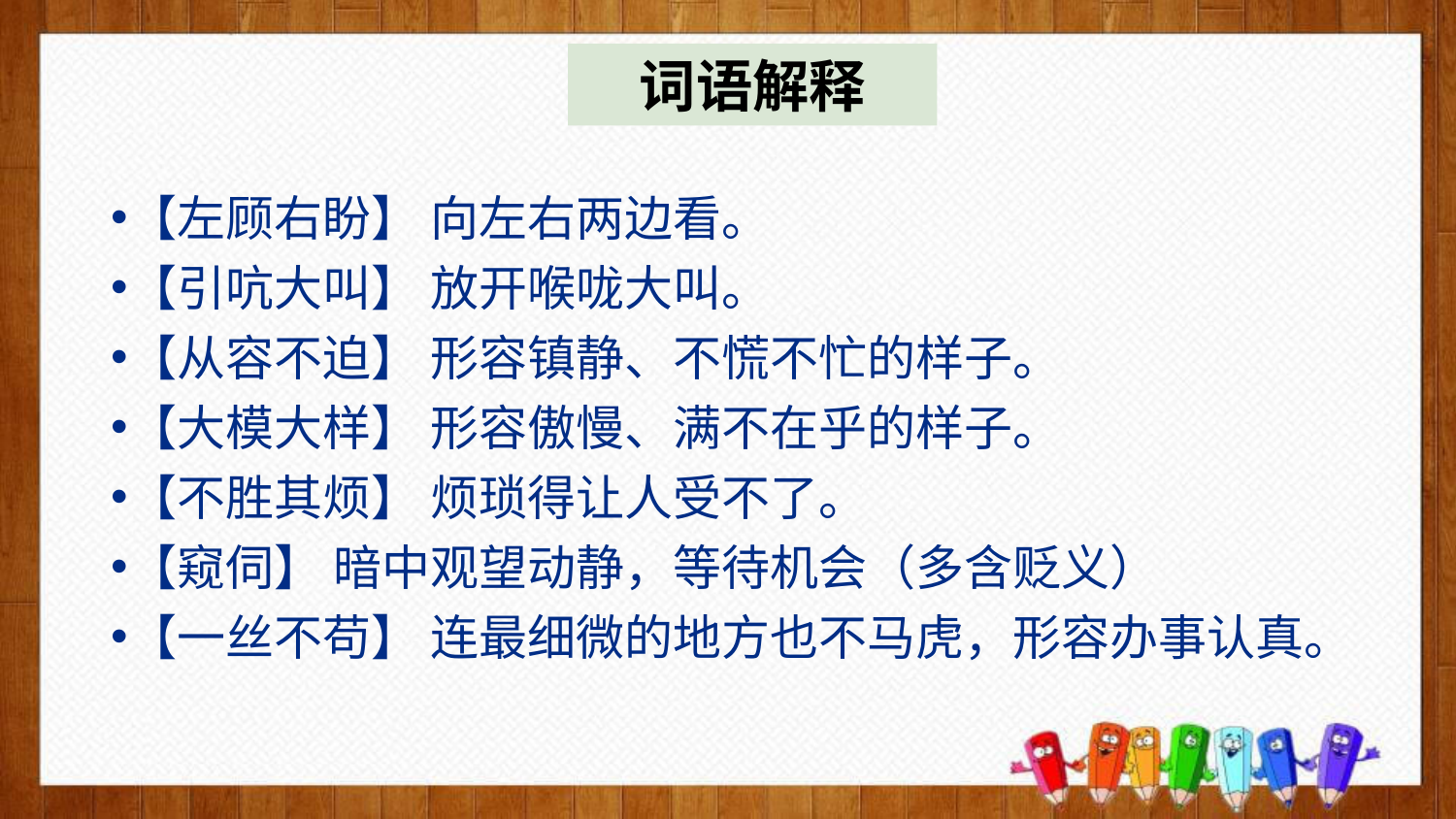

词语解释
【左顾右盼】 向左右两边看。
【引吭大叫】 放开喉咙大叫。
【从容不迫】 形容镇静、不慌不忙的样子。
【大模大样】 形容傲慢、满不在乎的样子。
【不胜其烦】 烦琐得让人受不了。
【窥伺】 暗中观望动静，等待机会（多含贬义）
【一丝不苟】 连最细微的地方也不马虎，形容办事认真。